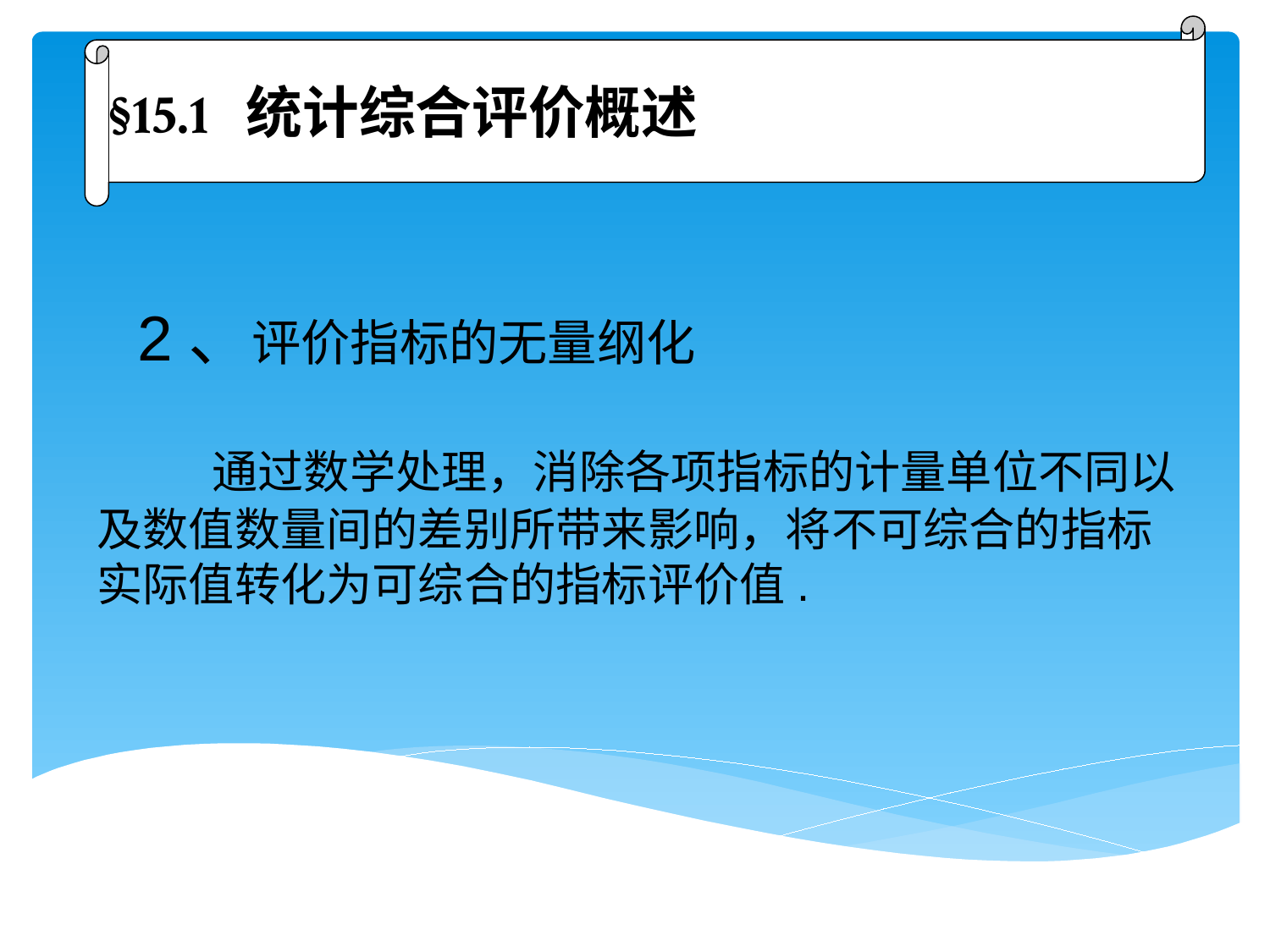

§15.1  统计综合评价概述
# 2、评价指标的无量纲化
        通过数学处理，消除各项指标的计量单位不同以及数值数量间的差别所带来影响，将不可综合的指标实际值转化为可综合的指标评价值.